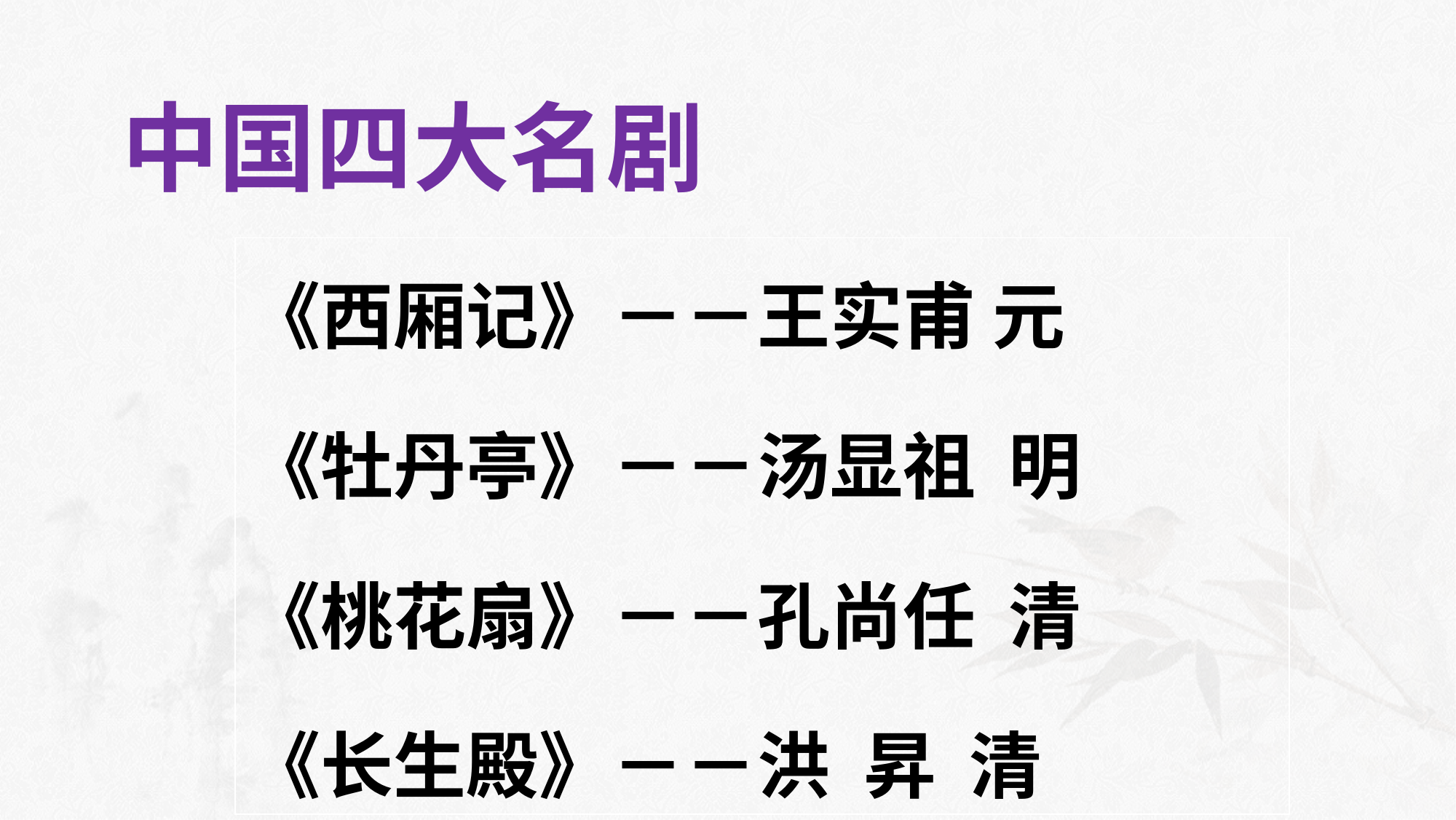

中国四大名剧

《西厢记》－－王实甫 元
《牡丹亭》－－汤显祖  明
《桃花扇》－－孔尚任  清
《长生殿》－－洪  昇  清